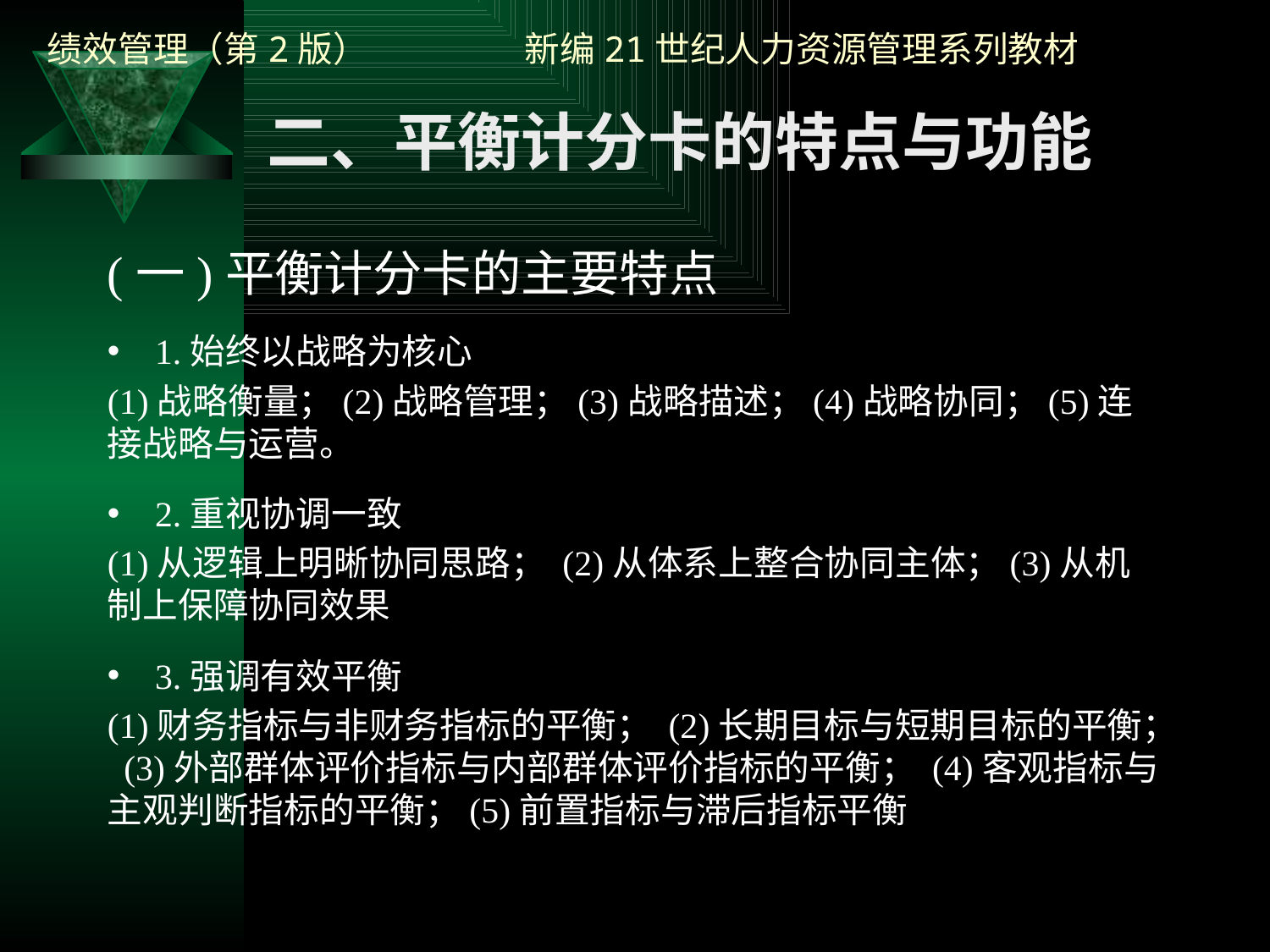

二、平衡计分卡的特点与功能
(一)平衡计分卡的主要特点
1.始终以战略为核心
(1)战略衡量；(2)战略管理；(3)战略描述；(4)战略协同；(5)连接战略与运营。
2.重视协调一致
(1)从逻辑上明晰协同思路； (2)从体系上整合协同主体；(3)从机制上保障协同效果
3.强调有效平衡
(1)财务指标与非财务指标的平衡； (2)长期目标与短期目标的平衡； (3)外部群体评价指标与内部群体评价指标的平衡； (4)客观指标与主观判断指标的平衡；(5)前置指标与滞后指标平衡